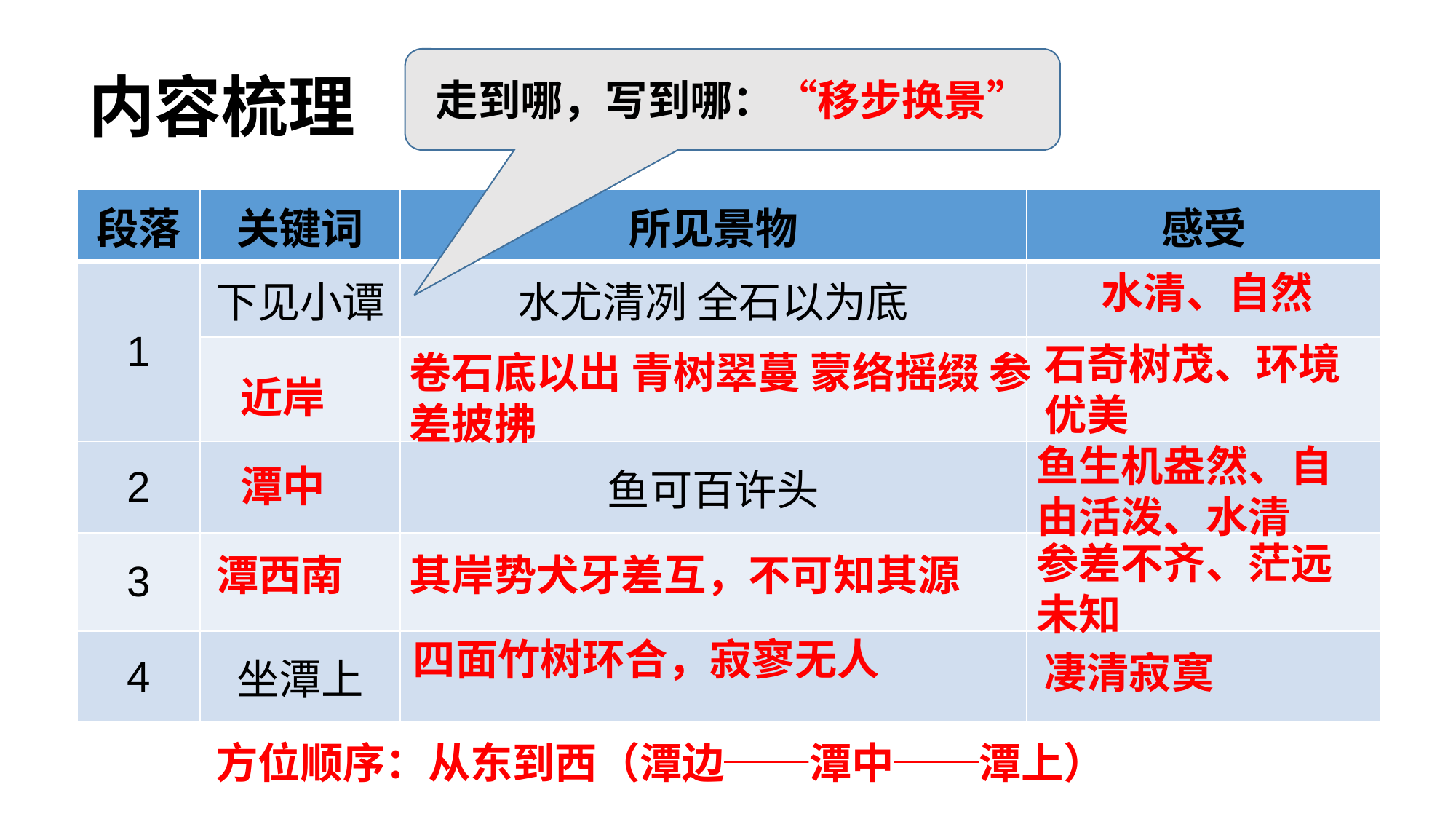

# 内容梳理
走到哪，写到哪：“移步换景”
| 段落 | 关键词 | 所见景物 | 感受 |
| --- | --- | --- | --- |
| 1 | 下见小谭 | 水尤清冽 全石以为底 |  |
|  |  |  |  |
| 2 |  | 鱼可百许头 |  |
| 3 |  |  |  |
| 4 | 坐潭上 |  |  |
水清、自然
石奇树茂、环境优美
卷石底以出 青树翠蔓 蒙络摇缀 参差披拂
近岸
鱼生机盎然、自由活泼、水清
潭中
参差不齐、茫远未知
潭西南
其岸势犬牙差互，不可知其源
四面竹树环合，寂寥无人
凄清寂寞
方位顺序：从东到西（潭边──潭中──潭上）